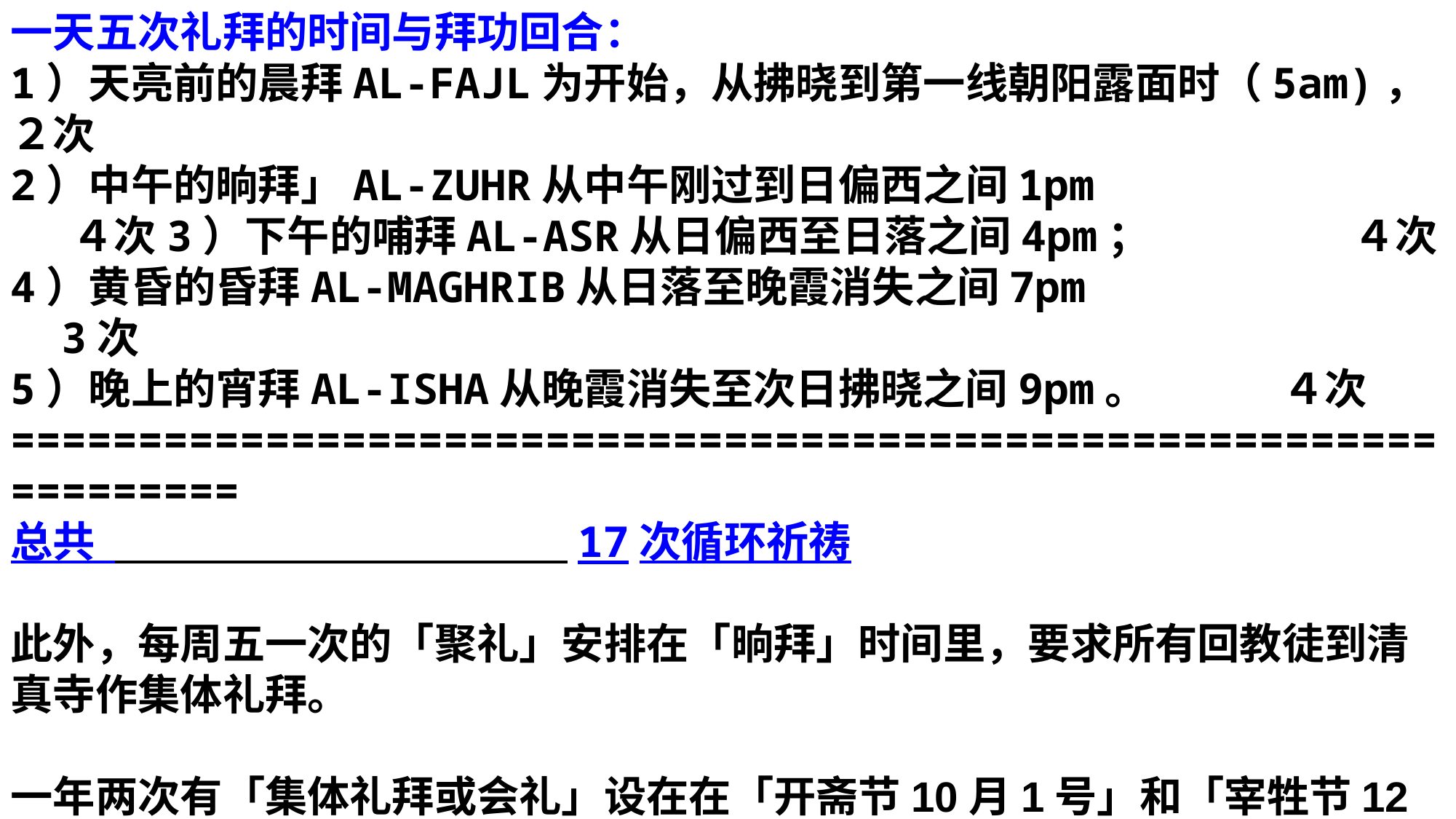

一天五次礼拜的时间与拜功回合：
1）天亮前的晨拜AL-FAJL为开始，从拂晓到第一线朝阳露面时（5am)， ２次
2）中午的晌拜」AL-ZUHR从中午刚过到日偏西之间1pm                ４次3）下午的哺拜AL-ASR从日偏西至日落之间4pm；                     ４次4）黄昏的昏拜AL-MAGHRIB从日落至晚霞消失之间7pm                 3次
5）晚上的宵拜AL-ISHA从晚霞消失至次日拂晓之间9pm。              ４次=================================================================
总共                                                 17次循环祈祷

此外，每周五一次的「聚礼」安排在「晌拜」时间里，要求所有回教徒到清真寺作集体礼拜。

一年两次有「集体礼拜或会礼」设在在「开斋节10月1号」和「宰牲节12月10号」时举行。